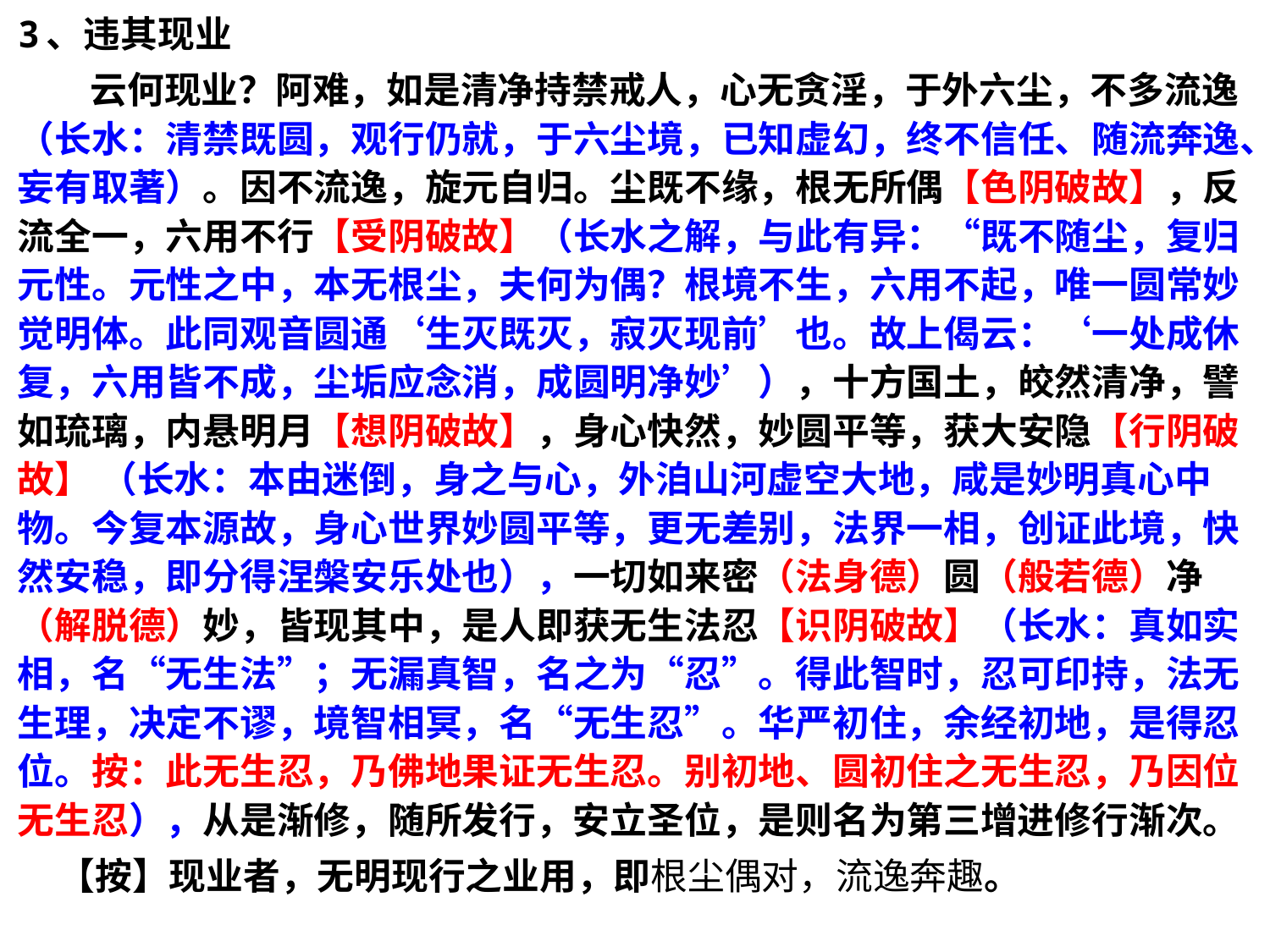

3、违其现业
        云何现业？阿难，如是清净持禁戒人，心无贪淫，于外六尘，不多流逸（长水：清禁既圆，观行仍就，于六尘境，已知虚幻，终不信任、随流奔逸、妄有取著）。因不流逸，旋元自归。尘既不缘，根无所偶【色阴破故】，反流全一，六用不行【受阴破故】（长水之解，与此有异：“既不随尘，复归元性。元性之中，本无根尘，夫何为偶？根境不生，六用不起，唯一圆常妙觉明体。此同观音圆通‘生灭既灭，寂灭现前’也。故上偈云：‘一处成休复，六用皆不成，尘垢应念消，成圆明净妙’），十方国土，皎然清净，譬如琉璃，内悬明月【想阴破故】，身心快然，妙圆平等，获大安隐【行阴破故】 （长水：本由迷倒，身之与心，外洎山河虚空大地，咸是妙明真心中物。今复本源故，身心世界妙圆平等，更无差别，法界一相，创证此境，快然安稳，即分得涅槃安乐处也），一切如来密（法身德）圆（般若德）净（解脱德）妙，皆现其中，是人即获无生法忍【识阴破故】（长水：真如实相，名“无生法”；无漏真智，名之为“忍”。得此智时，忍可印持，法无生理，决定不谬，境智相冥，名“无生忍”。华严初住，余经初地，是得忍位。按：此无生忍，乃佛地果证无生忍。别初地、圆初住之无生忍，乃因位无生忍），从是渐修，随所发行，安立圣位，是则名为第三增进修行渐次。
    【按】现业者，无明现行之业用，即根尘偶对，流逸奔趣。